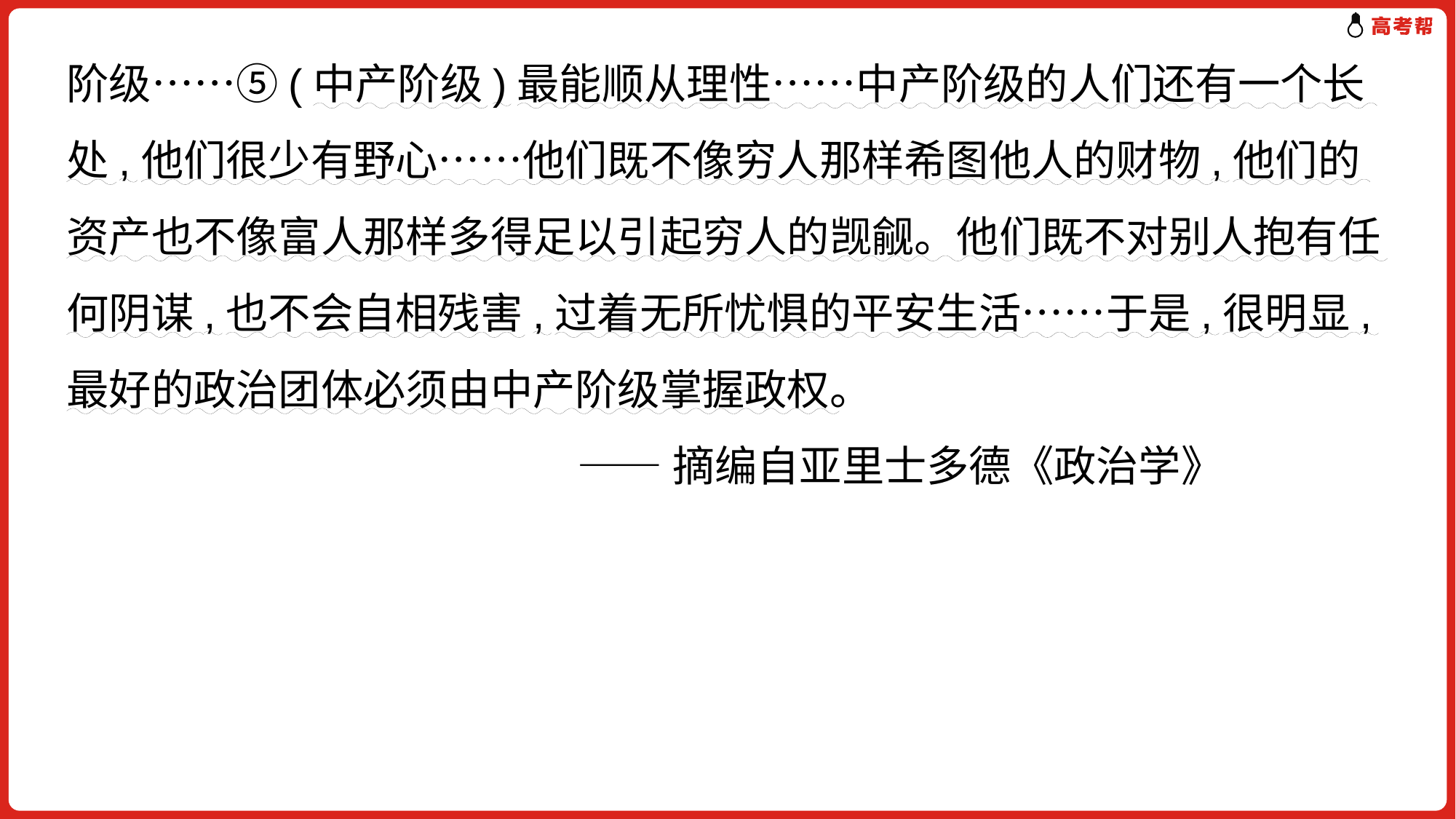

阶级……⑤(中产阶级)最能顺从理性……中产阶级的人们还有一个长处,他们很少有野心……他们既不像穷人那样希图他人的财物,他们的资产也不像富人那样多得足以引起穷人的觊觎。他们既不对别人抱有任何阴谋,也不会自相残害,过着无所忧惧的平安生活……于是,很明显,最好的政治团体必须由中产阶级掌握政权。
                                                      ——摘编自亚里士多德《政治学》